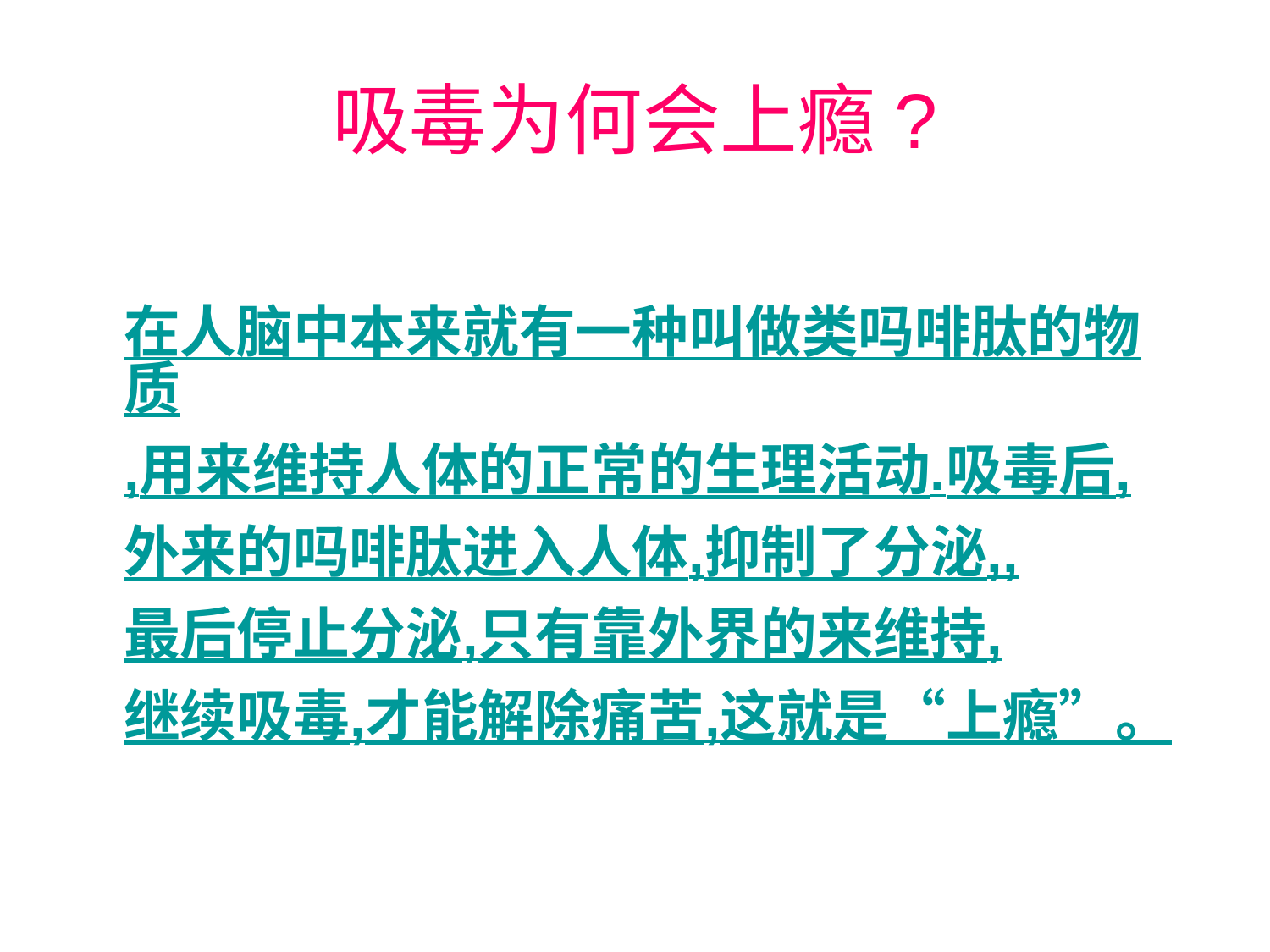

# 吸毒为何会上瘾?
     在人脑中本来就有一种叫做类吗啡肽的物质,用来维持人体的正常的生理活动.吸毒后,外来的吗啡肽进入人体,抑制了分泌,,最后停止分泌,只有靠外界的来维持,继续吸毒,才能解除痛苦,这就是“上瘾”。